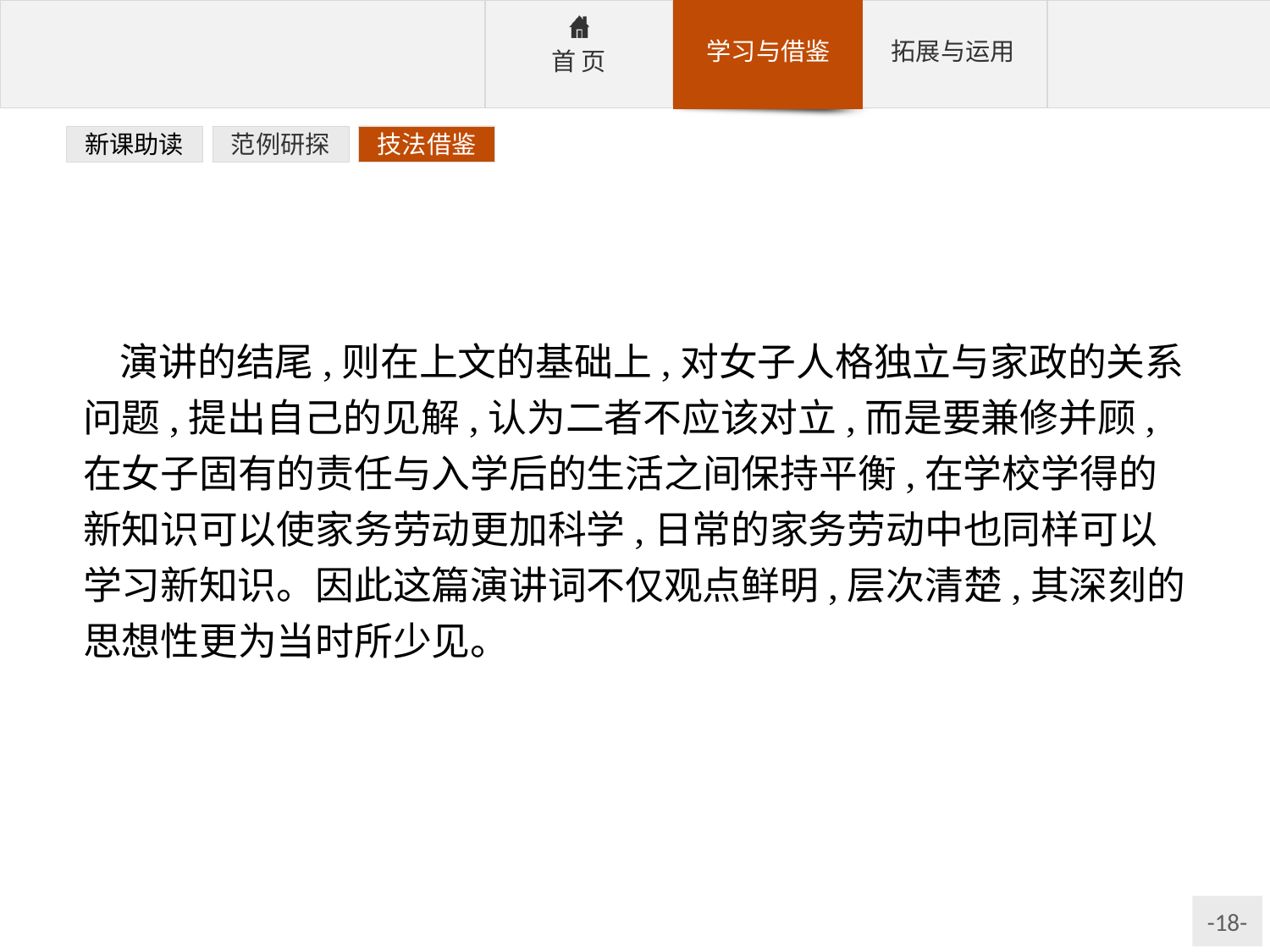

新课助读
范例研探
技法借鉴
演讲的结尾,则在上文的基础上,对女子人格独立与家政的关系问题,提出自己的见解,认为二者不应该对立,而是要兼修并顾,在女子固有的责任与入学后的生活之间保持平衡,在学校学得的新知识可以使家务劳动更加科学,日常的家务劳动中也同样可以学习新知识。因此这篇演讲词不仅观点鲜明,层次清楚,其深刻的思想性更为当时所少见。